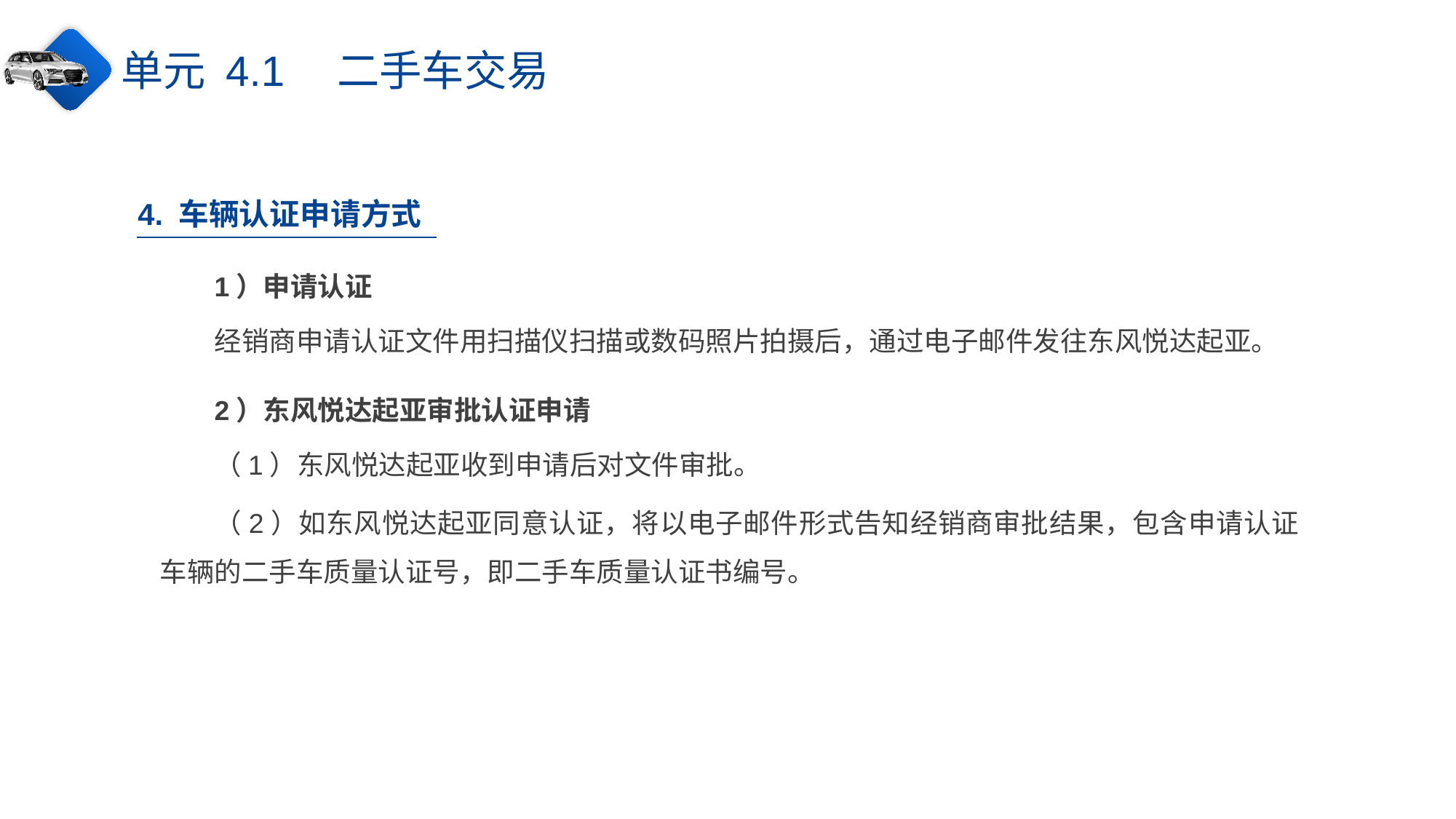

单元 4.1　二手车交易
4. 车辆认证申请方式
1）申请认证
经销商申请认证文件用扫描仪扫描或数码照片拍摄后，通过电子邮件发往东风悦达起亚。
2）东风悦达起亚审批认证申请
（1）东风悦达起亚收到申请后对文件审批。
（2）如东风悦达起亚同意认证，将以电子邮件形式告知经销商审批结果，包含申请认证车辆的二手车质量认证号，即二手车质量认证书编号。